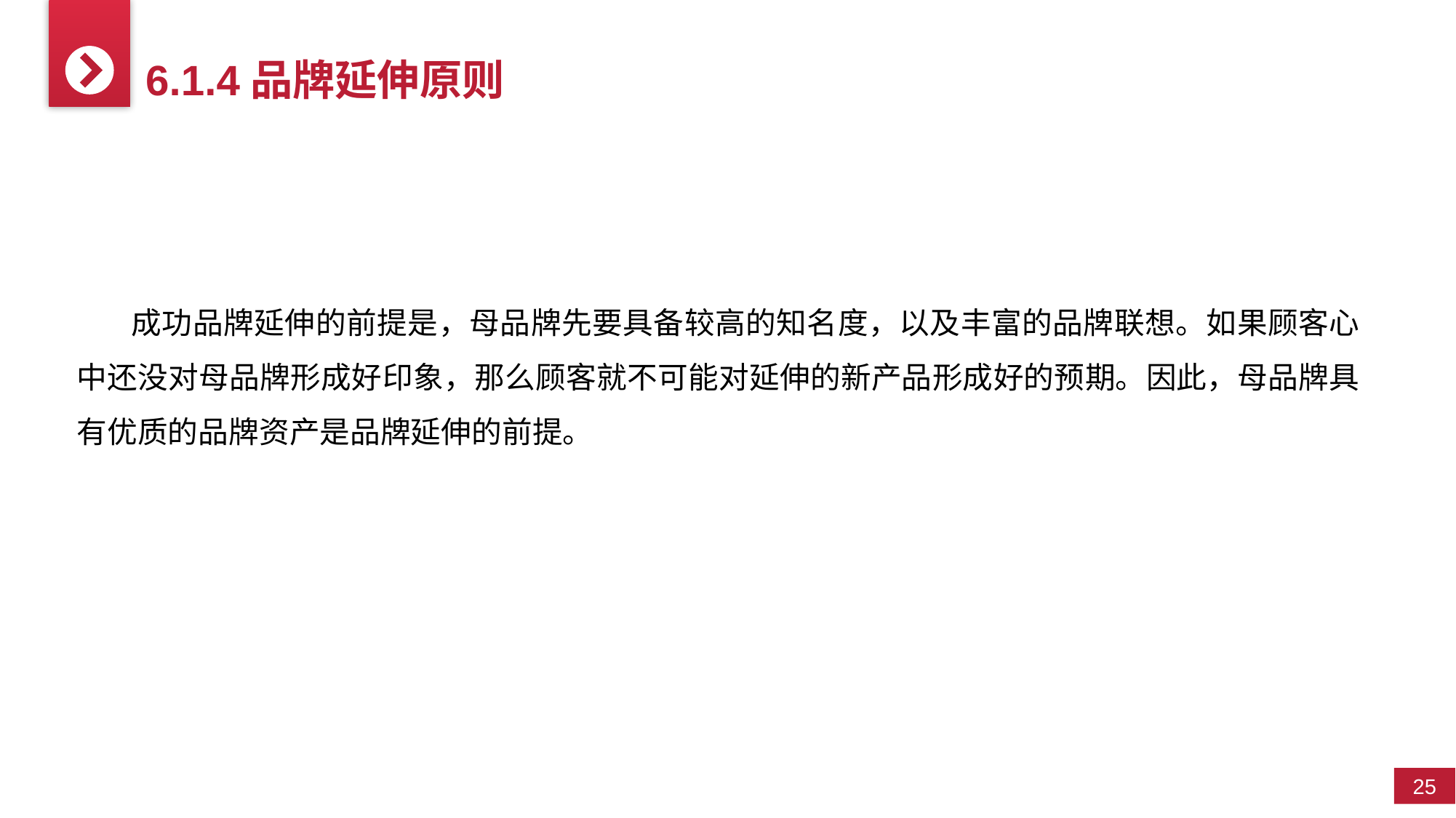

6.1.4品牌延伸原则
成功品牌延伸的前提是，母品牌先要具备较高的知名度，以及丰富的品牌联想。如果顾客心中还没对母品牌形成好印象，那么顾客就不可能对延伸的新产品形成好的预期。因此，母品牌具有优质的品牌资产是品牌延伸的前提。